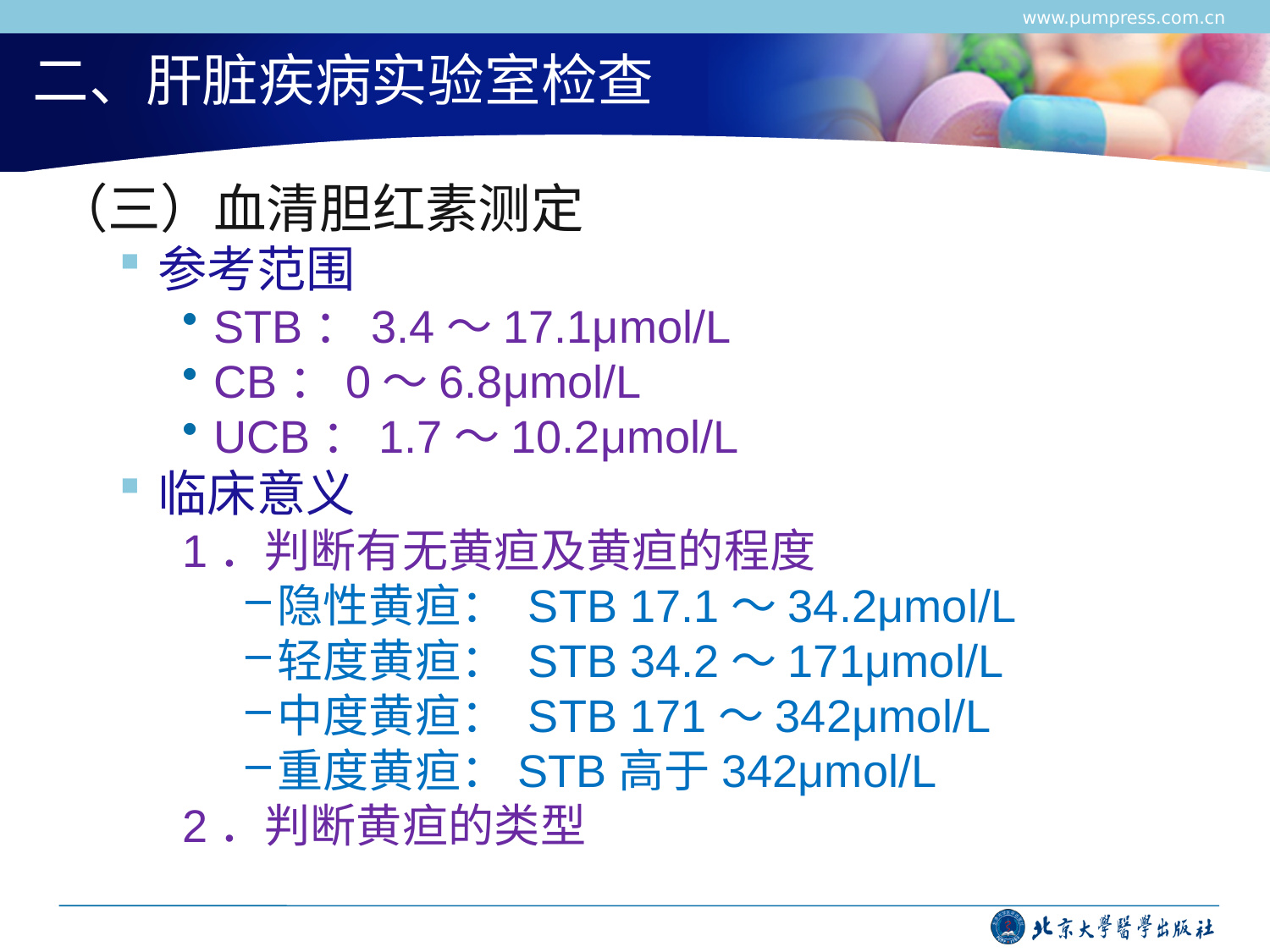

www.pumpress.com.cn
# 二、肝脏疾病实验室检查
（三）血清胆红素测定
参考范围
STB：3.4～17.1μmol/L
CB：0～6.8μmol/L
UCB：1.7～10.2μmol/L
临床意义
1．判断有无黄疸及黄疸的程度
隐性黄疸： STB 17.1～34.2μmol/L
轻度黄疸： STB 34.2～171μmol/L
中度黄疸： STB 171～342μmol/L
重度黄疸：STB高于342μmol/L
2．判断黄疸的类型